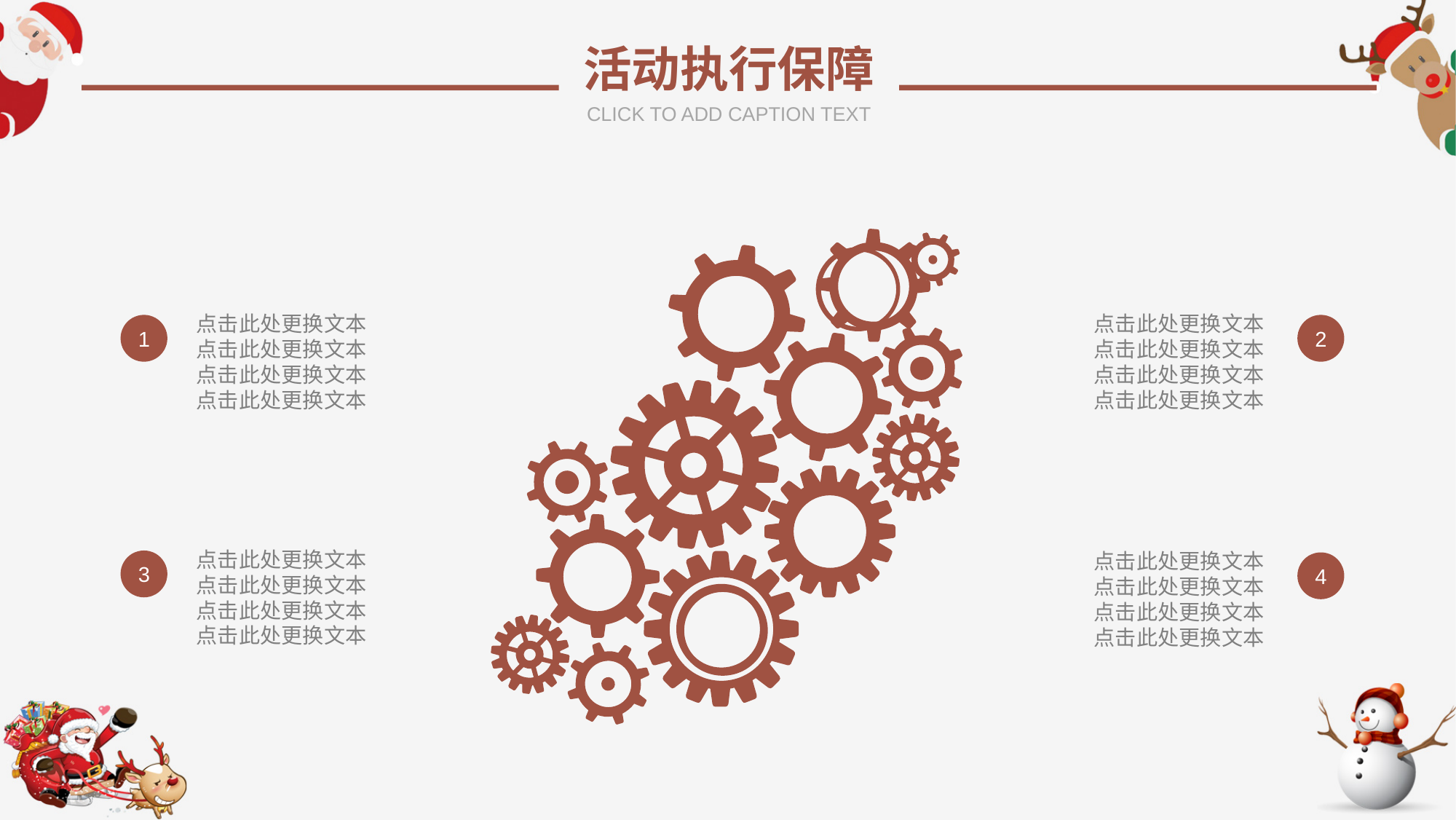

活动执行保障

CLICK TO ADD CAPTION TEXT

点击此处更换文本
点击此处更换文本
点击此处更换文本
点击此处更换文本
点击此处更换文本
点击此处更换文本
点击此处更换文本
点击此处更换文本
1
2

点击此处更换文本
点击此处更换文本
点击此处更换文本
点击此处更换文本
点击此处更换文本
点击此处更换文本
点击此处更换文本
点击此处更换文本
3

4